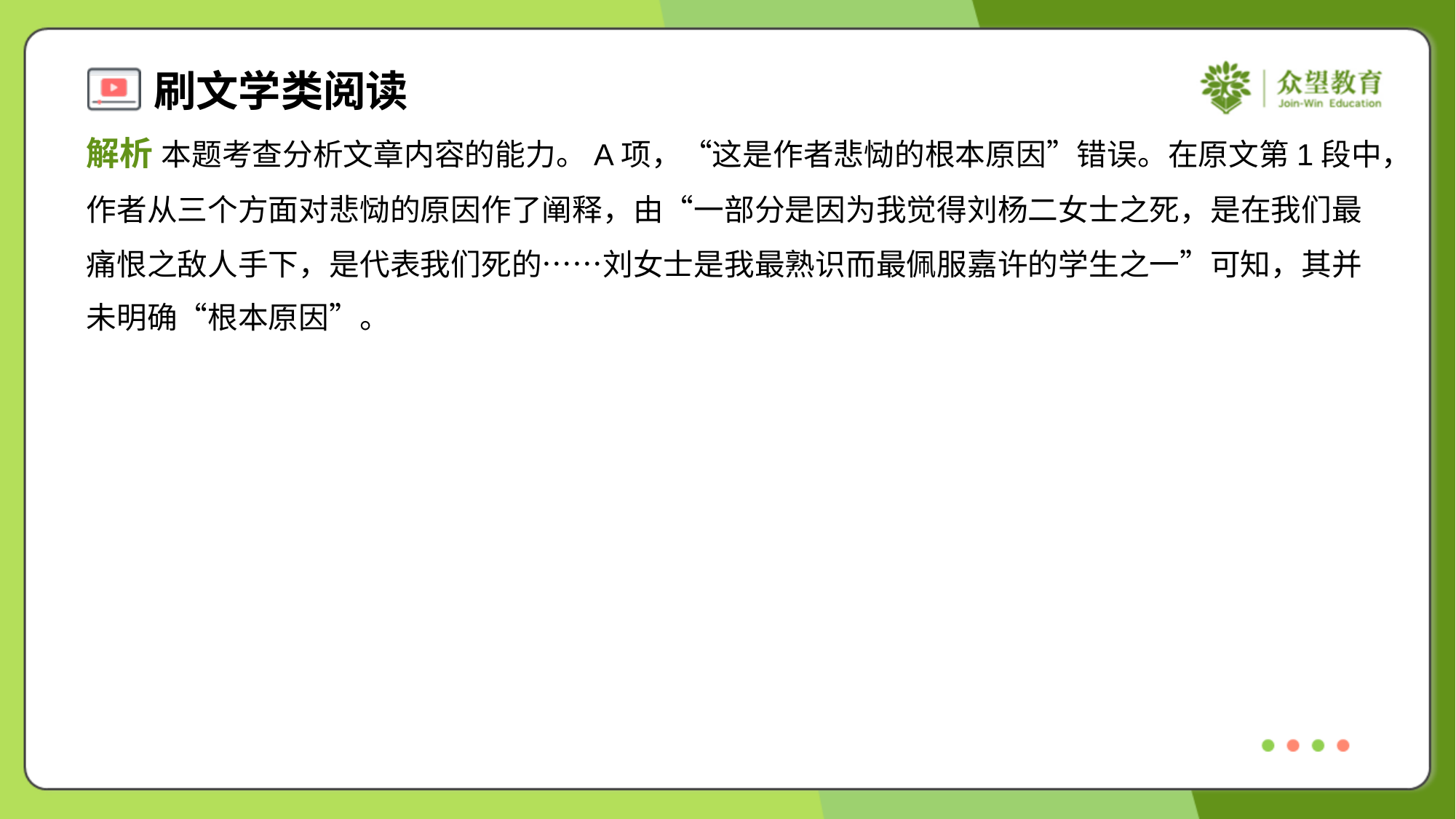

解析 本题考查分析文章内容的能力。A项，“这是作者悲恸的根本原因”错误。在原文第1段中，
作者从三个方面对悲恸的原因作了阐释，由“一部分是因为我觉得刘杨二女士之死，是在我们最
痛恨之敌人手下，是代表我们死的……刘女士是我最熟识而最佩服嘉许的学生之一”可知，其并
未明确“根本原因”。